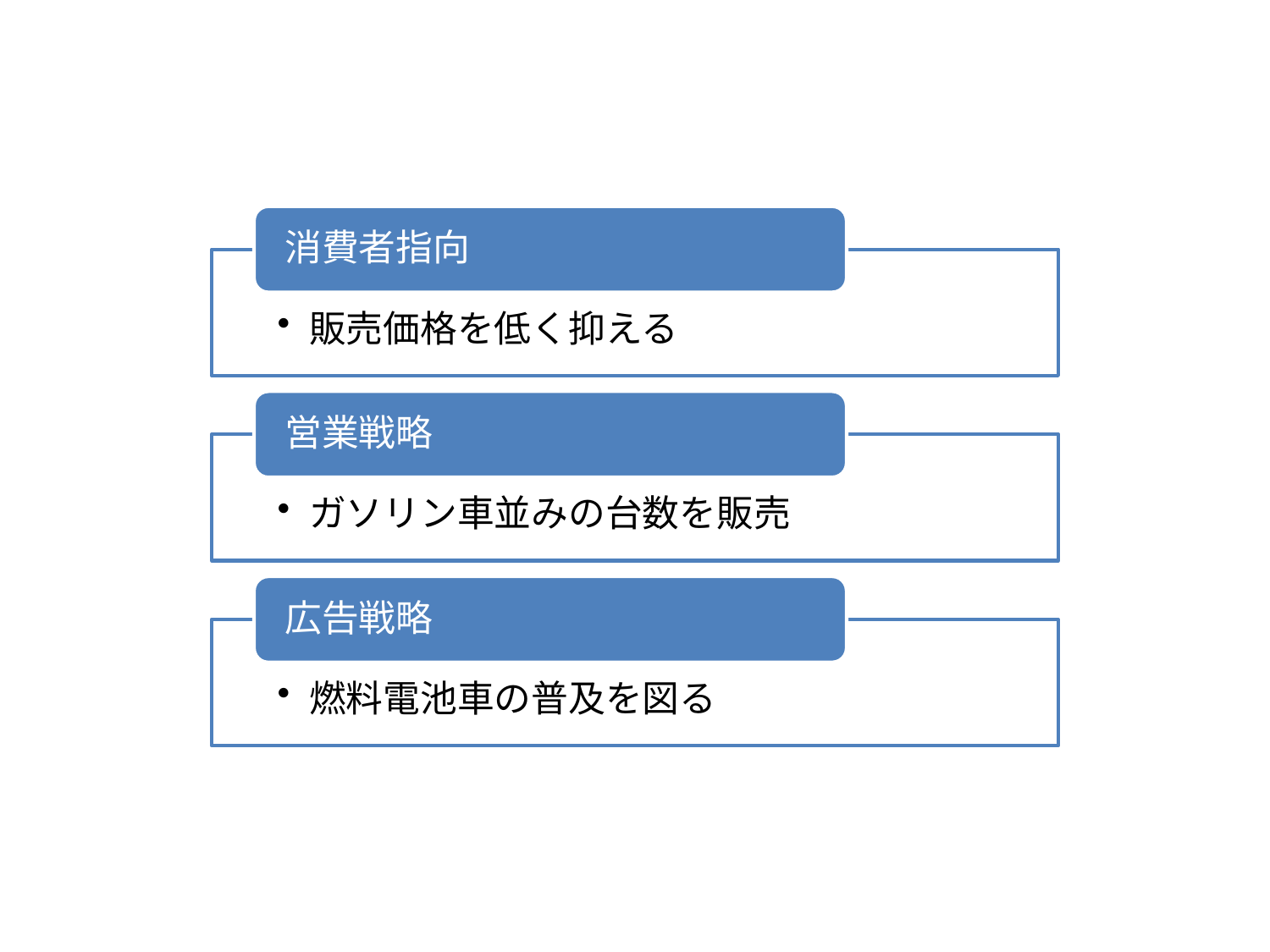

販売価格を低く抑える
消費者指向
ガソリン車並みの台数を販売
営業戦略
燃料電池車の普及を図る
広告戦略